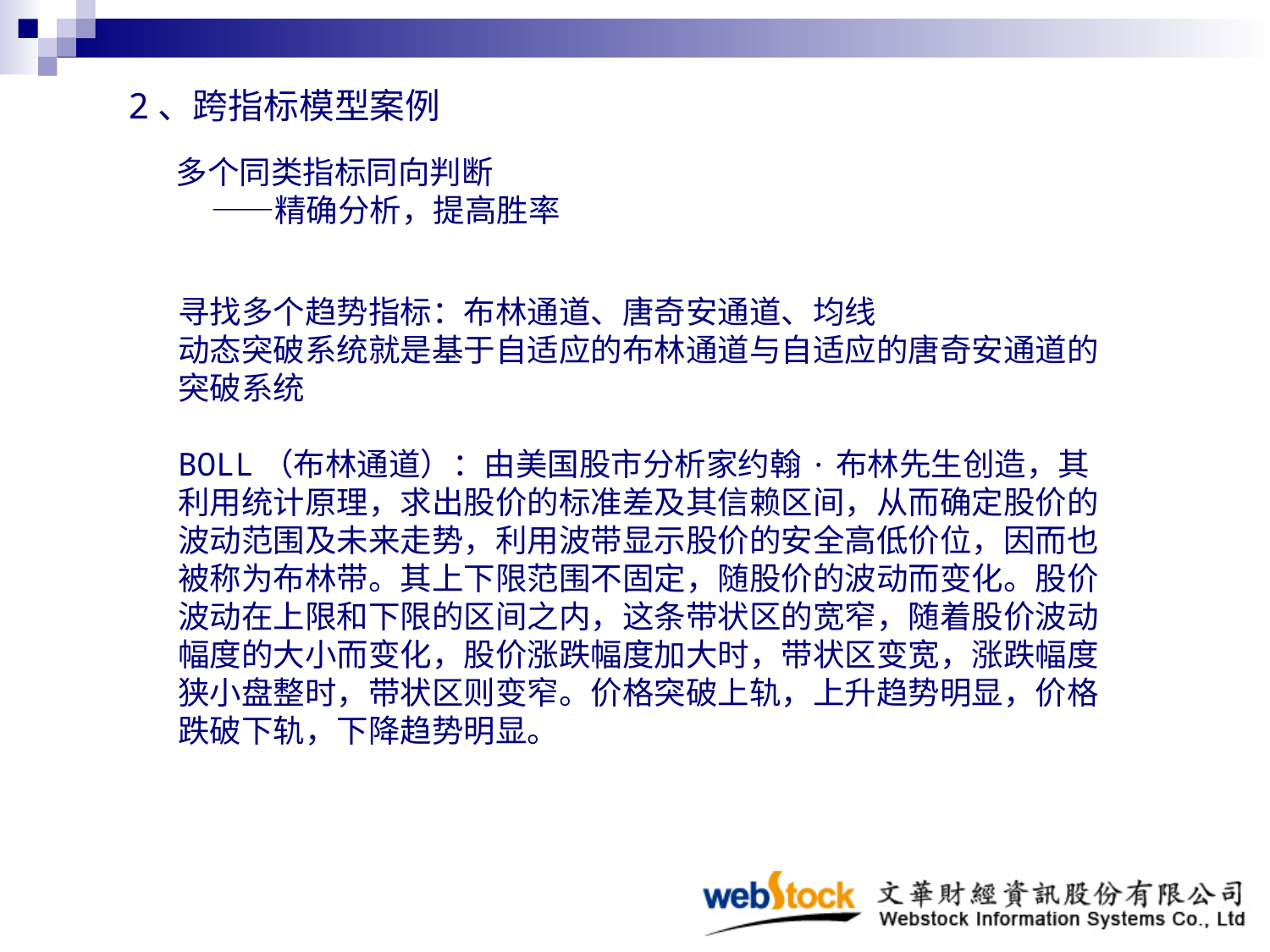

2、跨指标模型案例
# 多个同类指标同向判断 ——精确分析，提高胜率

寻找多个趋势指标：布林通道、唐奇安通道、均线
动态突破系统就是基于自适应的布林通道与自适应的唐奇安通道的突破系统

BOLL（布林通道）：由美国股市分析家约翰·布林先生创造，其利用统计原理，求出股价的标准差及其信赖区间，从而确定股价的波动范围及未来走势，利用波带显示股价的安全高低价位，因而也被称为布林带。其上下限范围不固定，随股价的波动而变化。股价波动在上限和下限的区间之内，这条带状区的宽窄，随着股价波动幅度的大小而变化，股价涨跌幅度加大时，带状区变宽，涨跌幅度狭小盘整时，带状区则变窄。价格突破上轨，上升趋势明显，价格跌破下轨，下降趋势明显。